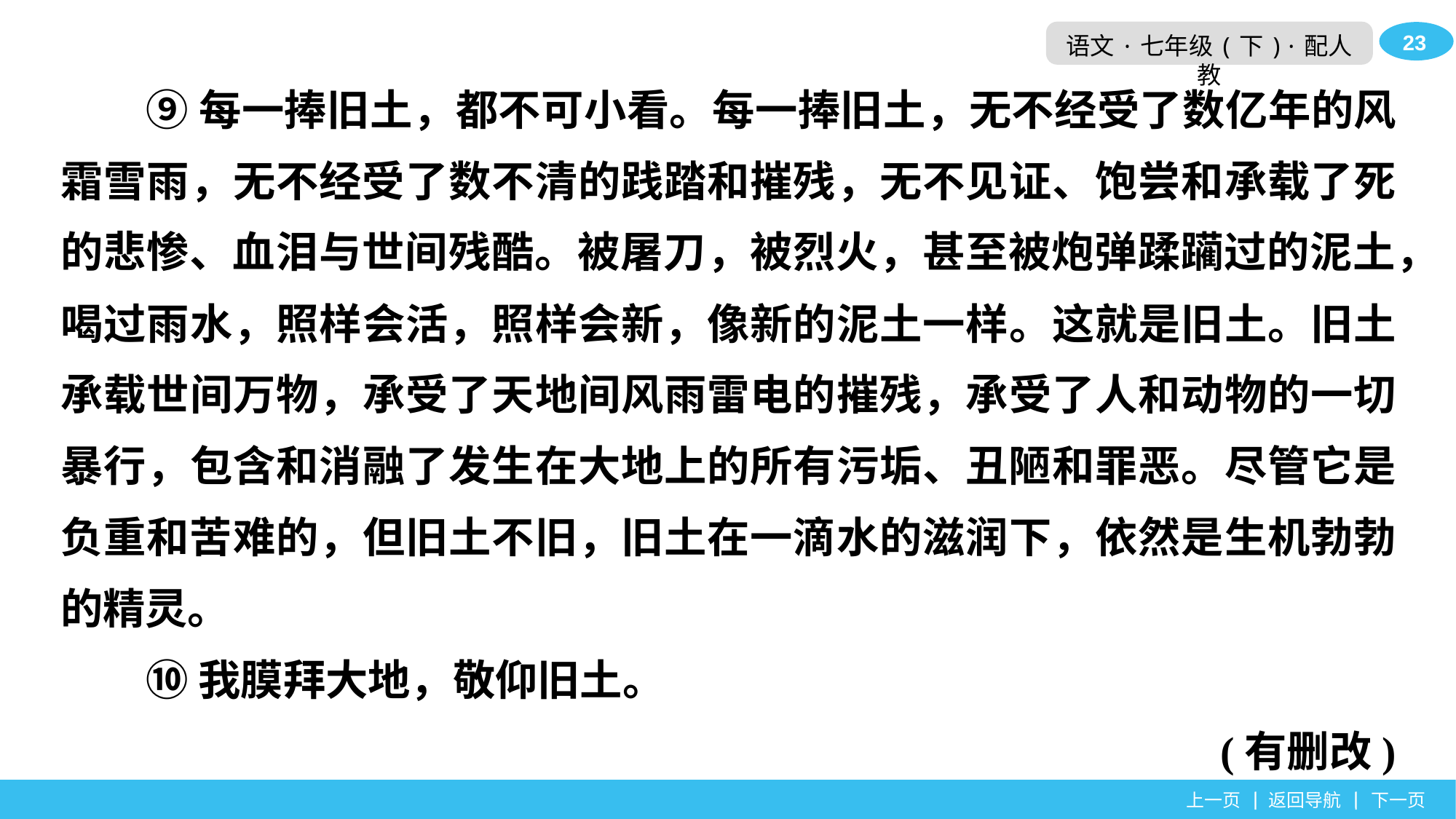

⑨每一捧旧土，都不可小看。每一捧旧土，无不经受了数亿年的风霜雪雨，无不经受了数不清的践踏和摧残，无不见证、饱尝和承载了死的悲惨、血泪与世间残酷。被屠刀，被烈火，甚至被炮弹蹂躏过的泥土，喝过雨水，照样会活，照样会新，像新的泥土一样。这就是旧土。旧土承载世间万物，承受了天地间风雨雷电的摧残，承受了人和动物的一切暴行，包含和消融了发生在大地上的所有污垢、丑陋和罪恶。尽管它是负重和苦难的，但旧土不旧，旧土在一滴水的滋润下，依然是生机勃勃的精灵。
⑩我膜拜大地，敬仰旧土。
(有删改)